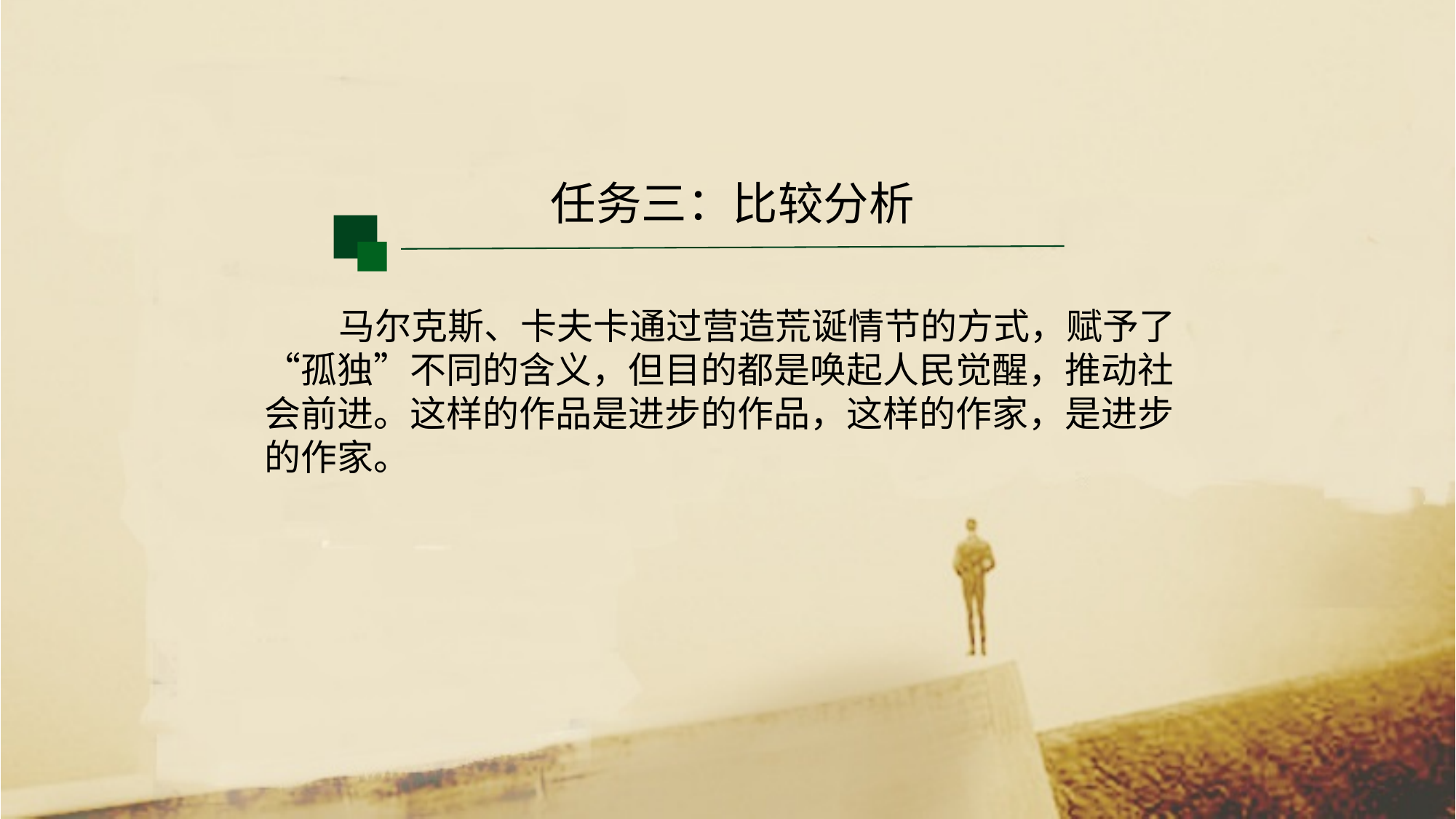

任务三：比较分析

        马尔克斯、卡夫卡通过营造荒诞情节的方式，赋予了“孤独”不同的含义，但目的都是唤起人民觉醒，推动社会前进。这样的作品是进步的作品，这样的作家，是进步的作家。